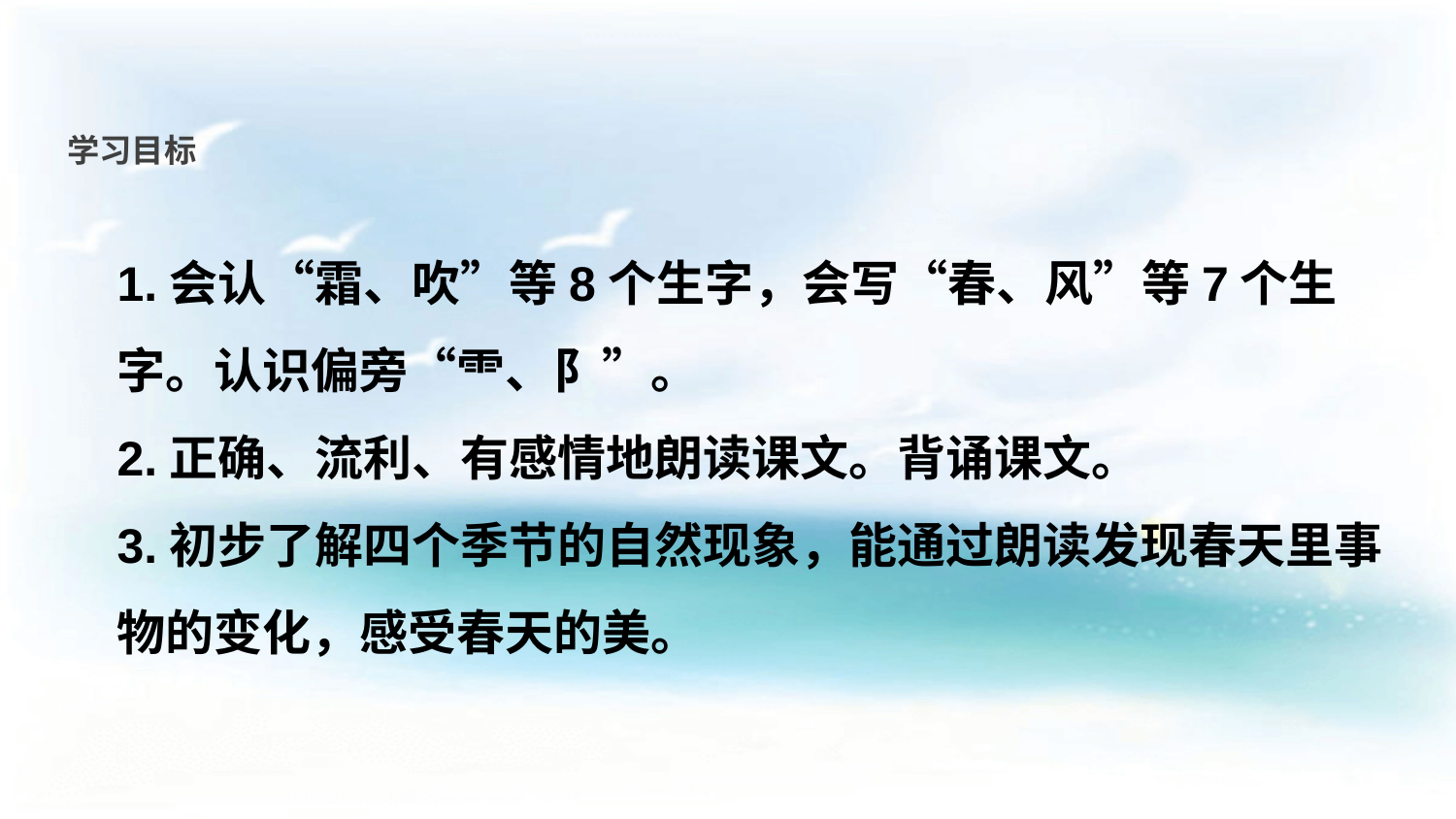

学习目标
1.会认“霜、吹”等8个生字，会写“春、风”等7个生字。认识偏旁“⻗、阝”。
2.正确、流利、有感情地朗读课文。背诵课文。
3.初步了解四个季节的自然现象，能通过朗读发现春天里事物的变化，感受春天的美。